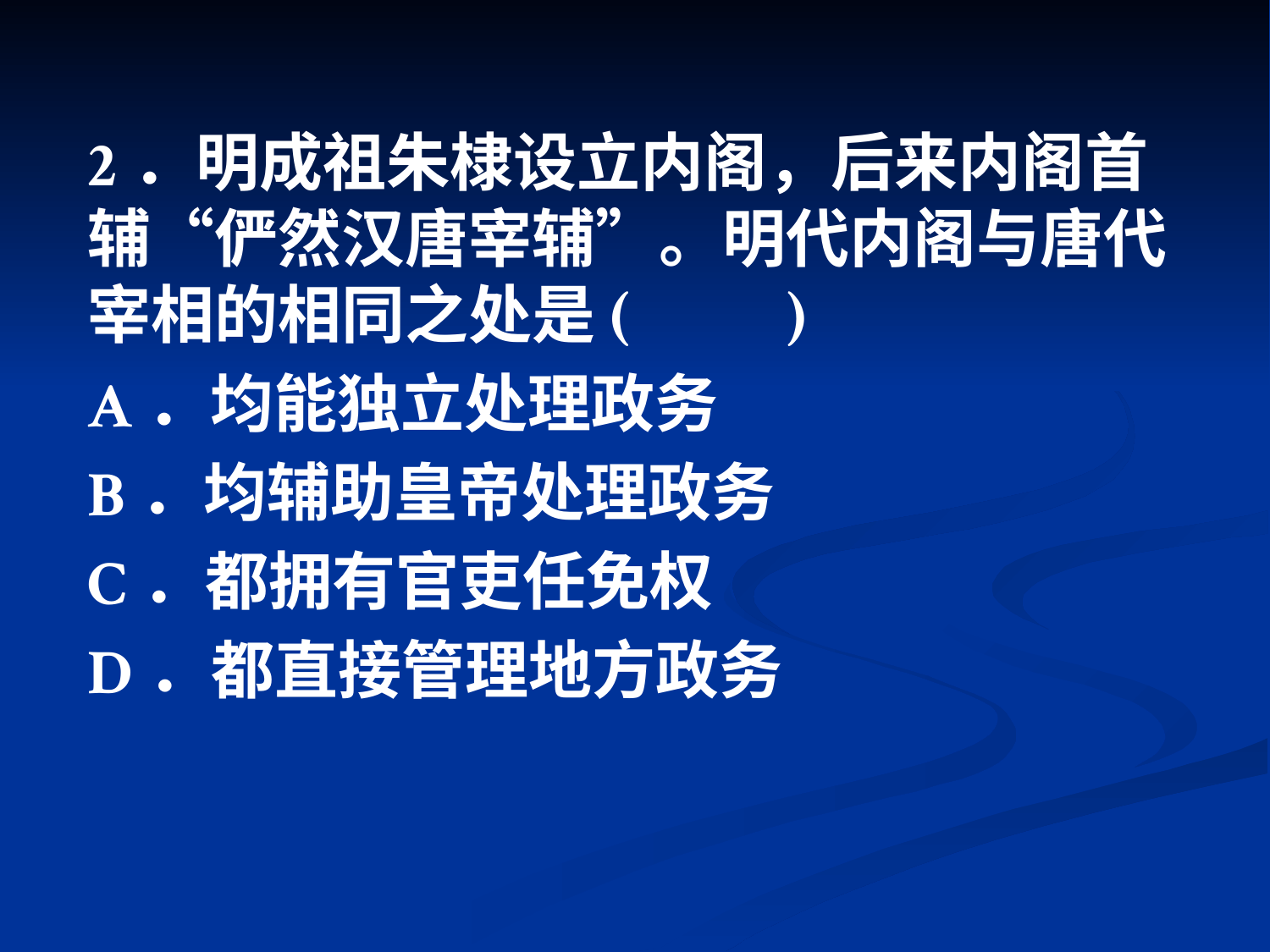

2．明成祖朱棣设立内阁，后来内阁首辅“俨然汉唐宰辅”。明代内阁与唐代宰相的相同之处是(　　)
A．均能独立处理政务
B．均辅助皇帝处理政务
C．都拥有官吏任免权
D．都直接管理地方政务